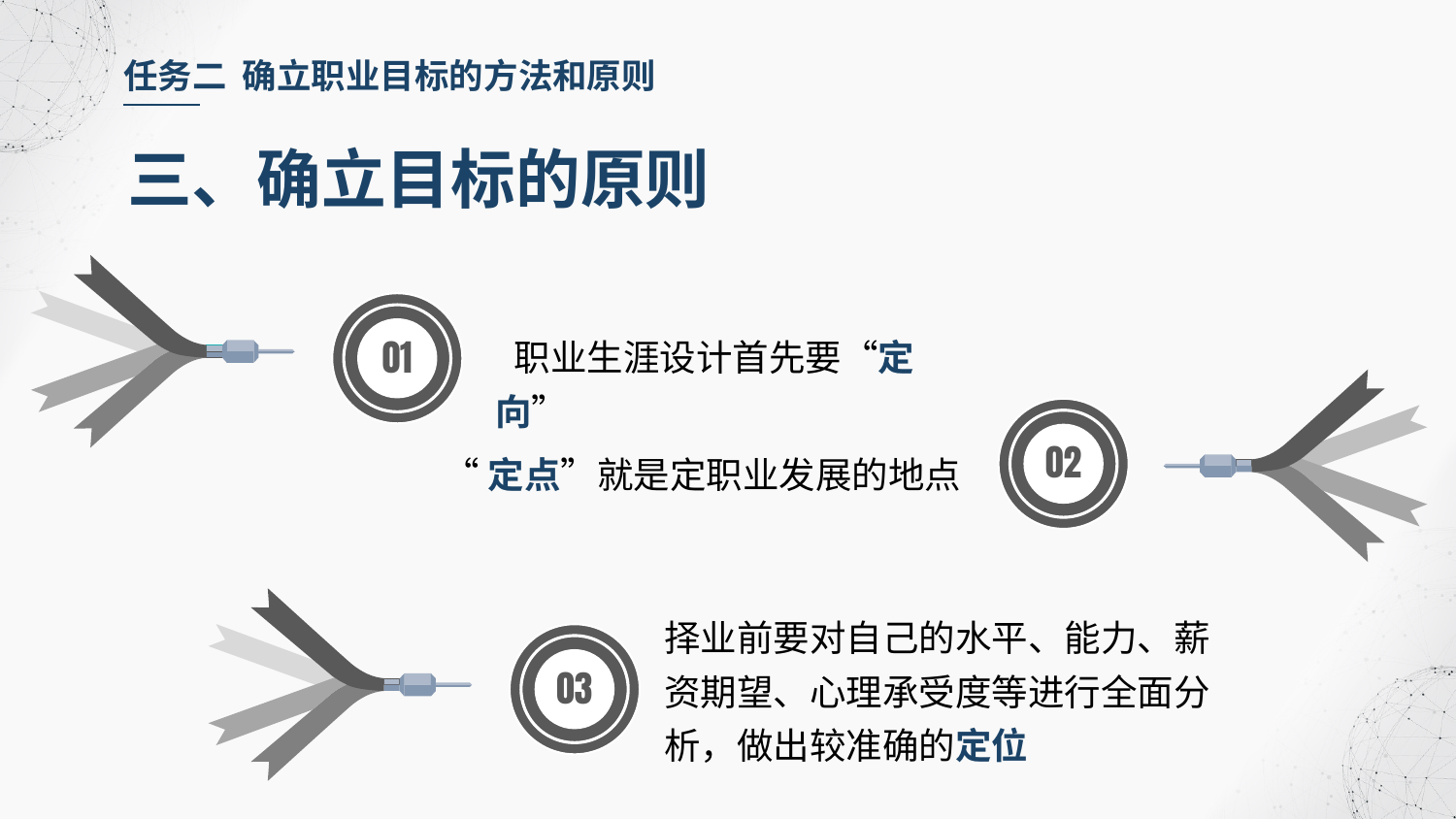

任务二  确立职业目标的方法和原则
三、确立目标的原则

 职业生涯设计首先要“定向”
01

02
 “定点”就是定职业发展的地点

择业前要对自己的水平、能力、薪资期望、心理承受度等进行全面分析，做出较准确的定位

03